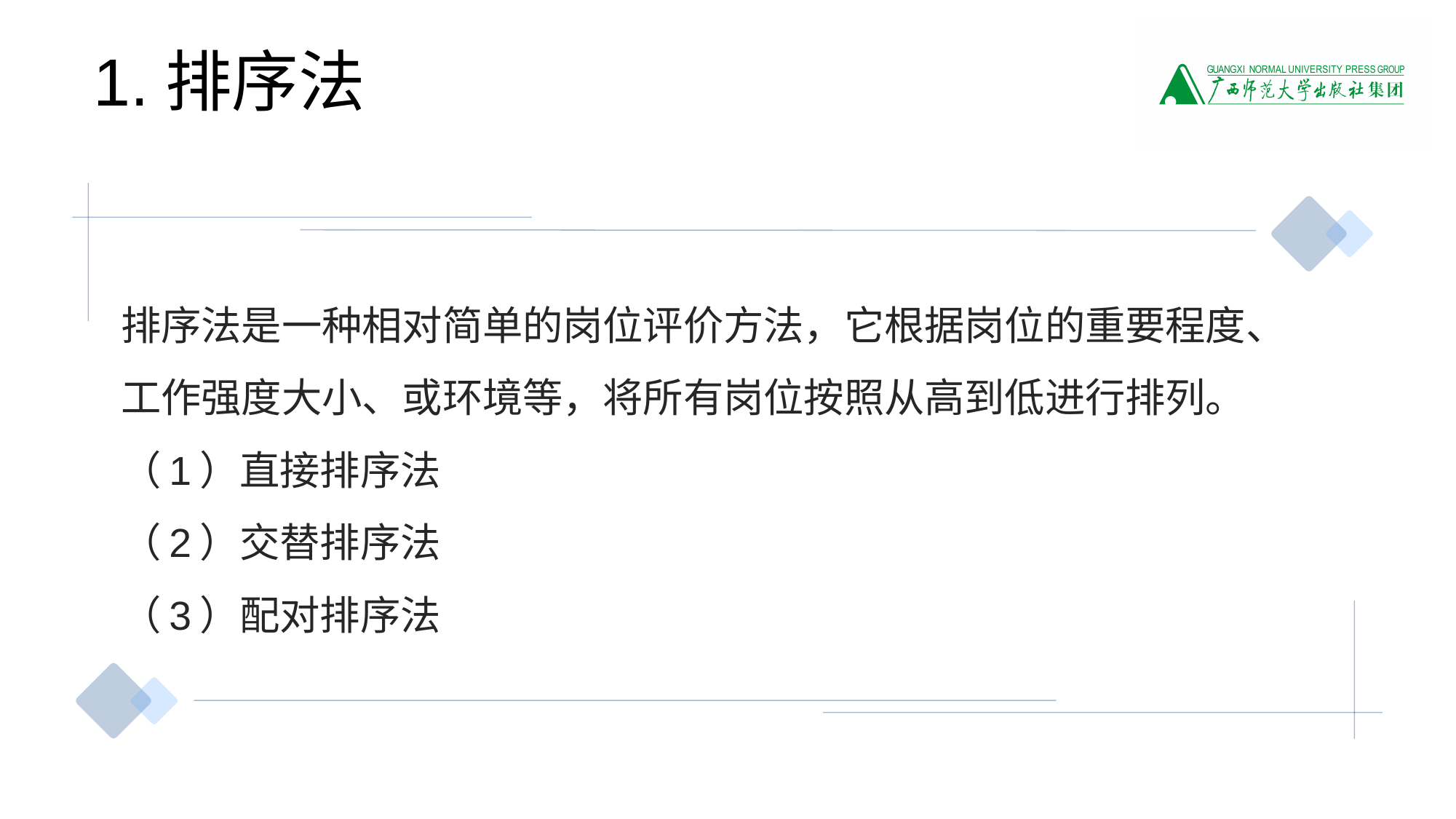

# 1.排序法

排序法是一种相对简单的岗位评价方法，它根据岗位的重要程度、工作强度大小、或环境等，将所有岗位按照从高到低进行排列。
（1）直接排序法
（2）交替排序法
（3）配对排序法